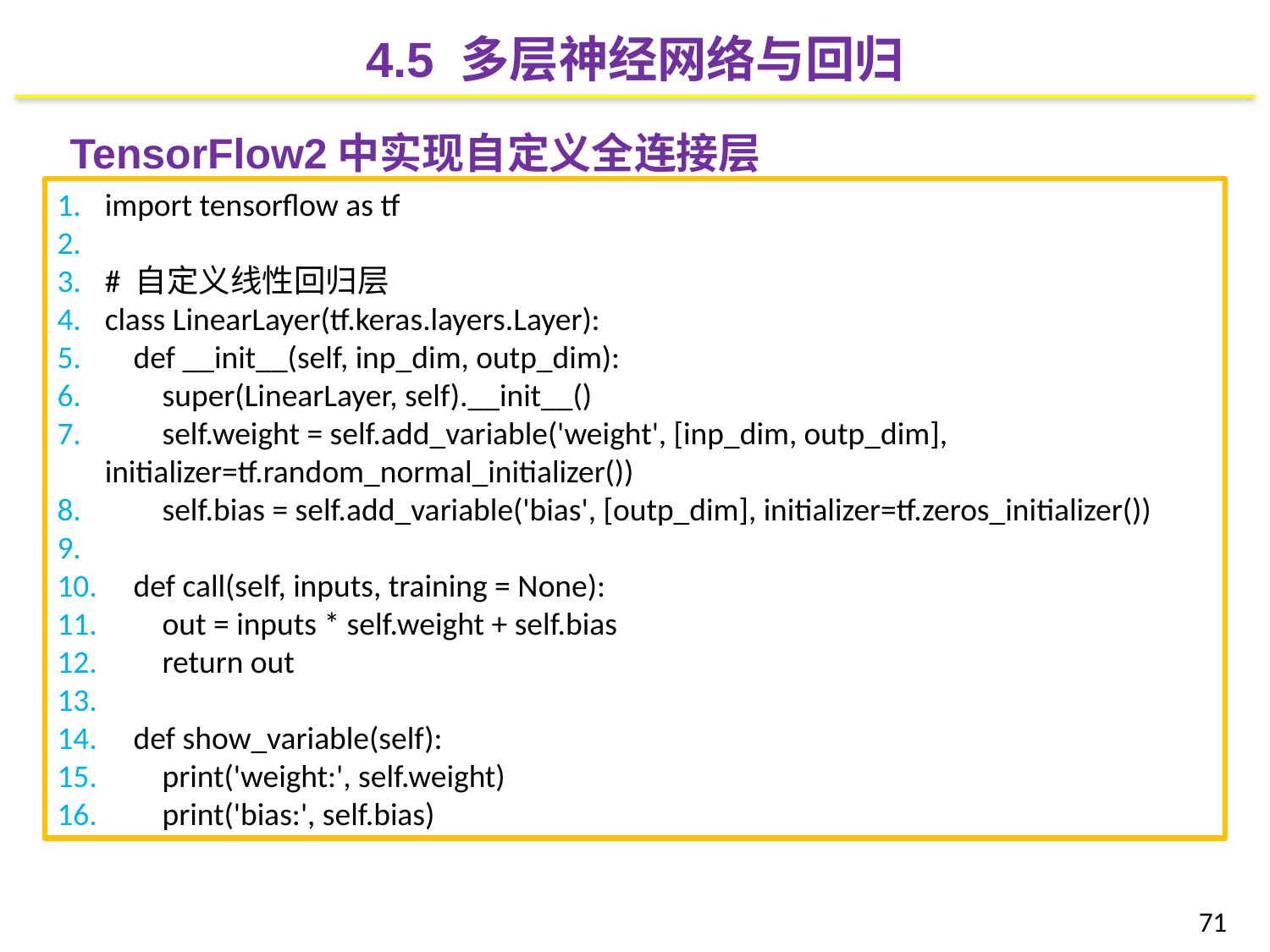

4.5 多层神经网络与回归
TensorFlow2中实现自定义全连接层

import tensorflow as tf

# 自定义线性回归层
class LinearLayer(tf.keras.layers.Layer):
    def __init__(self, inp_dim, outp_dim):
        super(LinearLayer, self).__init__()
        self.weight = self.add_variable('weight', [inp_dim, outp_dim], initializer=tf.random_normal_initializer())
        self.bias = self.add_variable('bias', [outp_dim], initializer=tf.zeros_initializer())

    def call(self, inputs, training = None):
        out = inputs * self.weight + self.bias
        return out

    def show_variable(self):
        print('weight:', self.weight)
        print('bias:', self.bias)
71